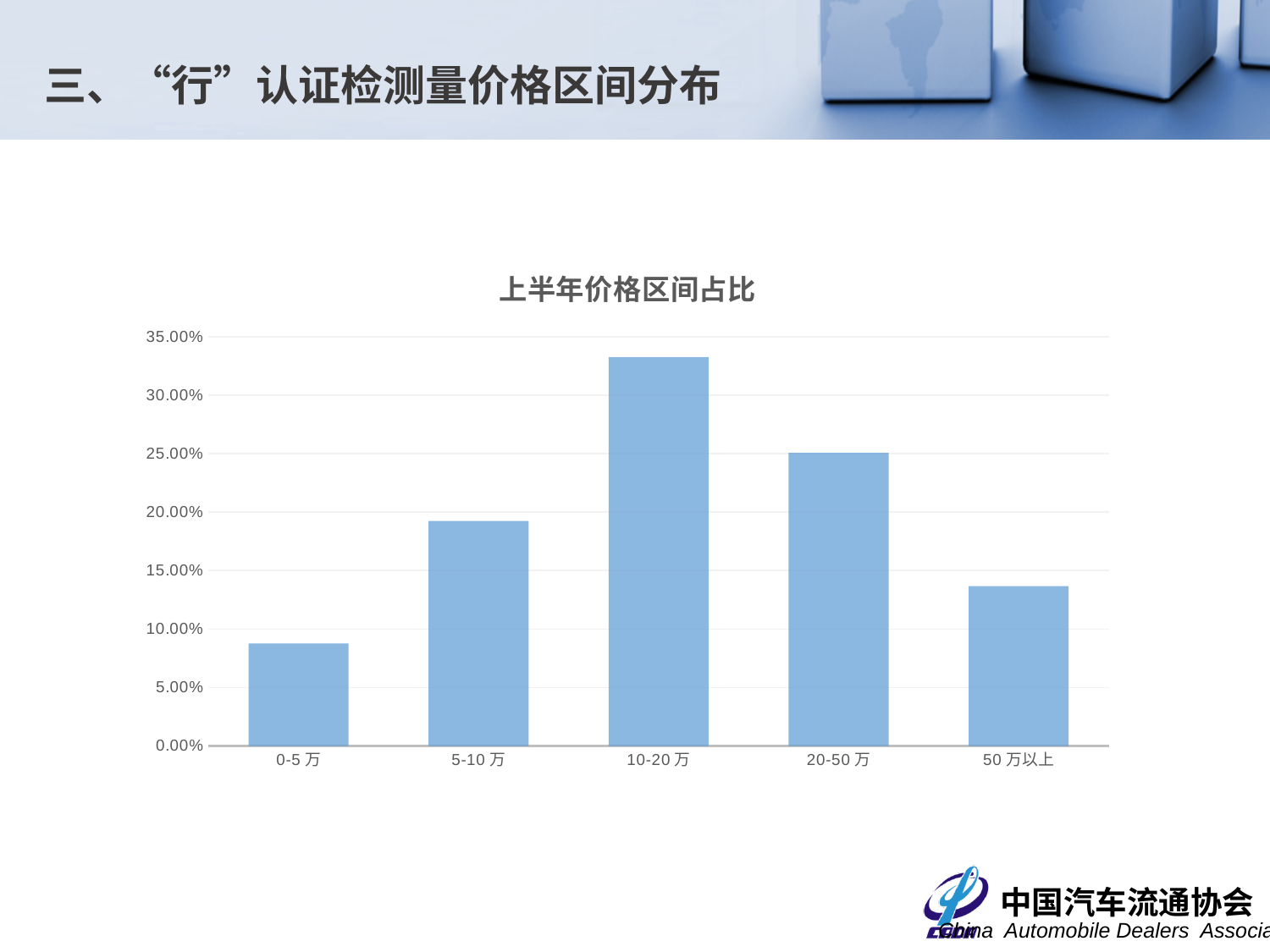

三、“行”认证检测量价格区间分布

### Chart: 上半年价格区间占比

| Category | 占比 |
|---|---|
| 0-5万 | 0.0877 |
| 5-10万 | 0.1924 |
| 10-20万 | 0.3325 |
| 20-50万 | 0.2507 |
| 50万以上 | 0.1367 |